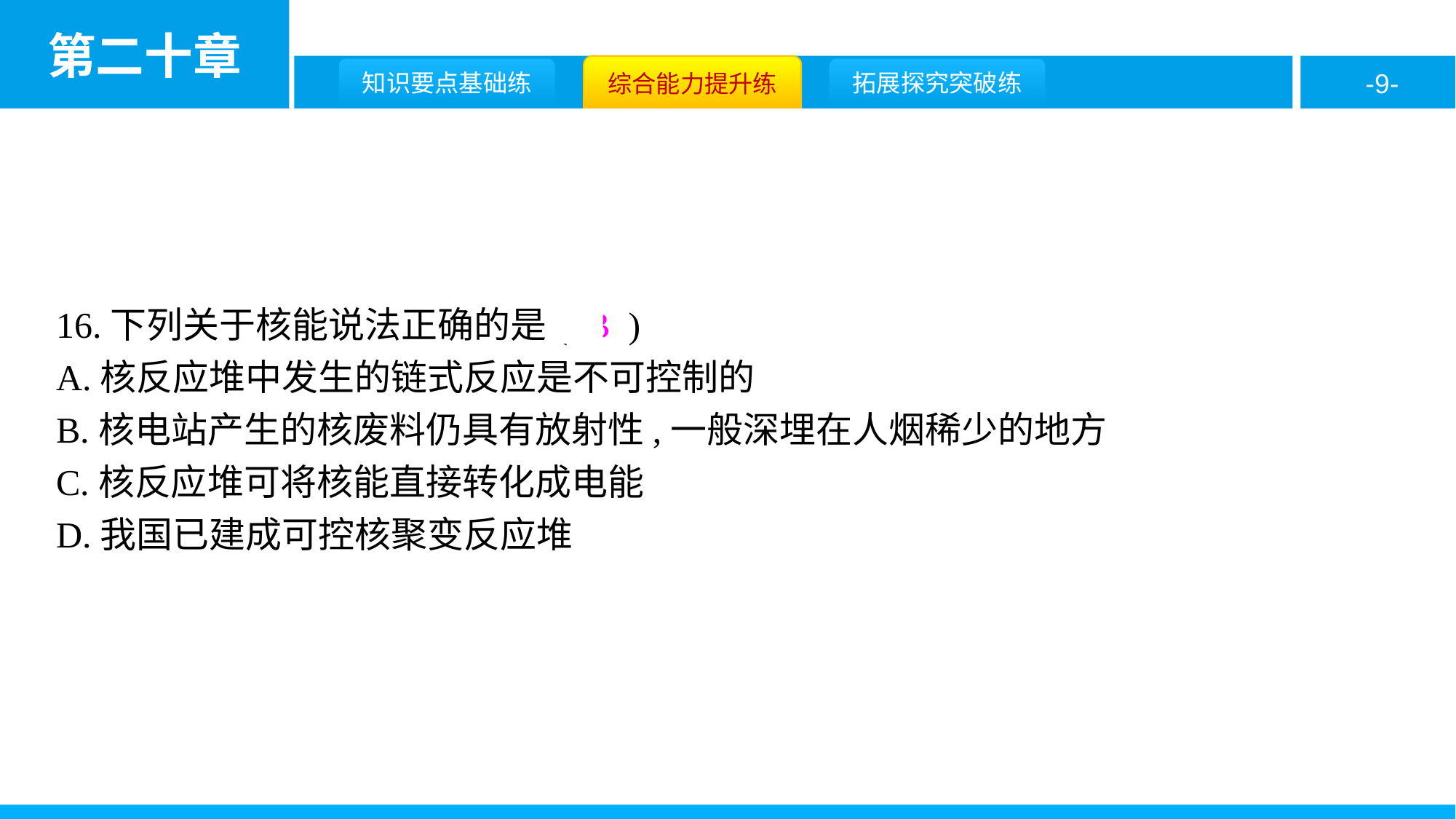

16.下列关于核能说法正确的是(  B  )
A.核反应堆中发生的链式反应是不可控制的
B.核电站产生的核废料仍具有放射性,一般深埋在人烟稀少的地方
C.核反应堆可将核能直接转化成电能
D.我国已建成可控核聚变反应堆